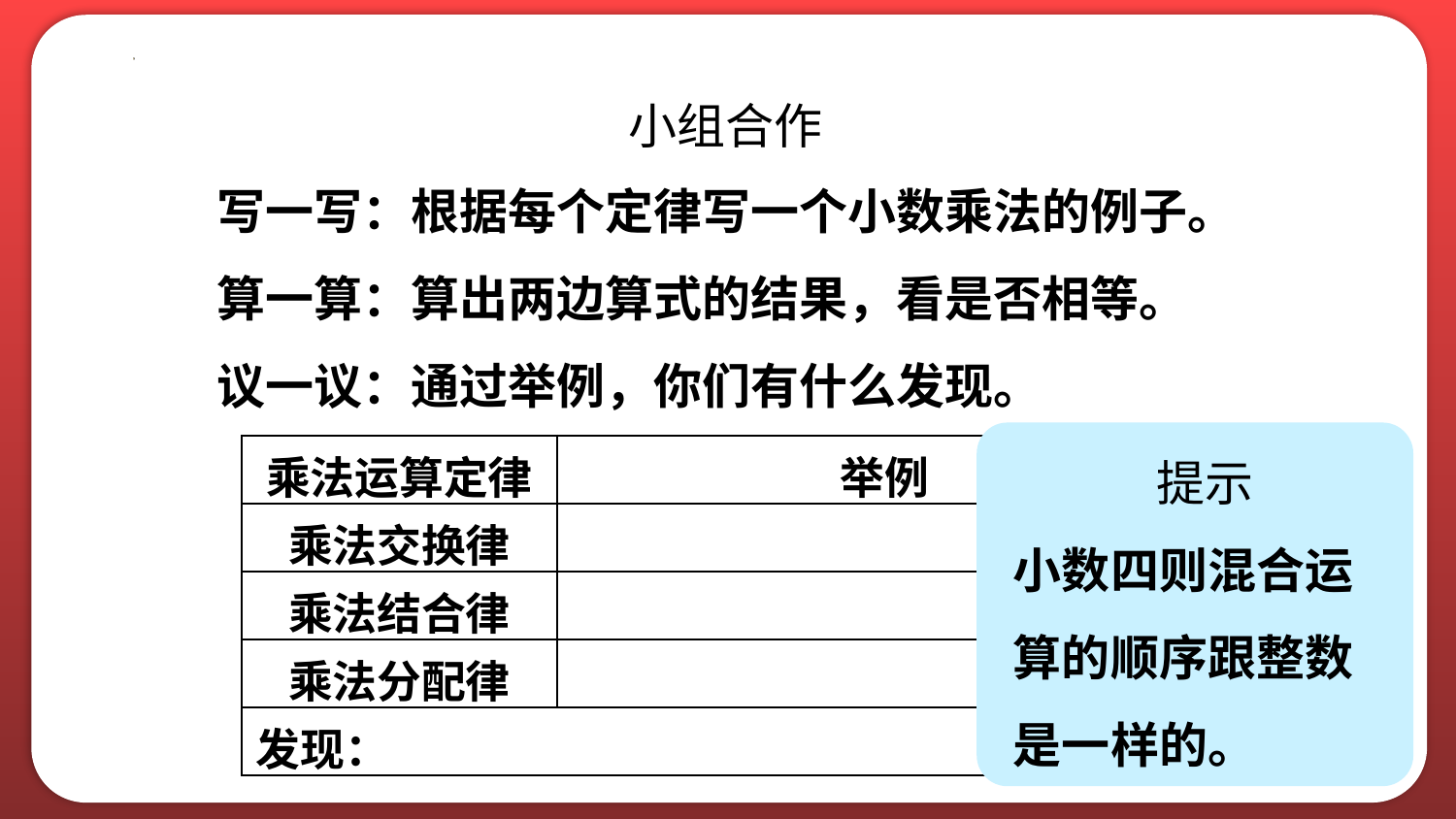

小组合作
写一写：根据每个定律写一个小数乘法的例子。
算一算：算出两边算式的结果，看是否相等。
议一议：通过举例，你们有什么发现。
提示
小数四则混合运算的顺序跟整数是一样的。

| 乘法运算定律 | 举例 |
| --- | --- |
| 乘法交换律 |  |
| 乘法结合律 |  |
| 乘法分配律 |  |
| 发现： |  |